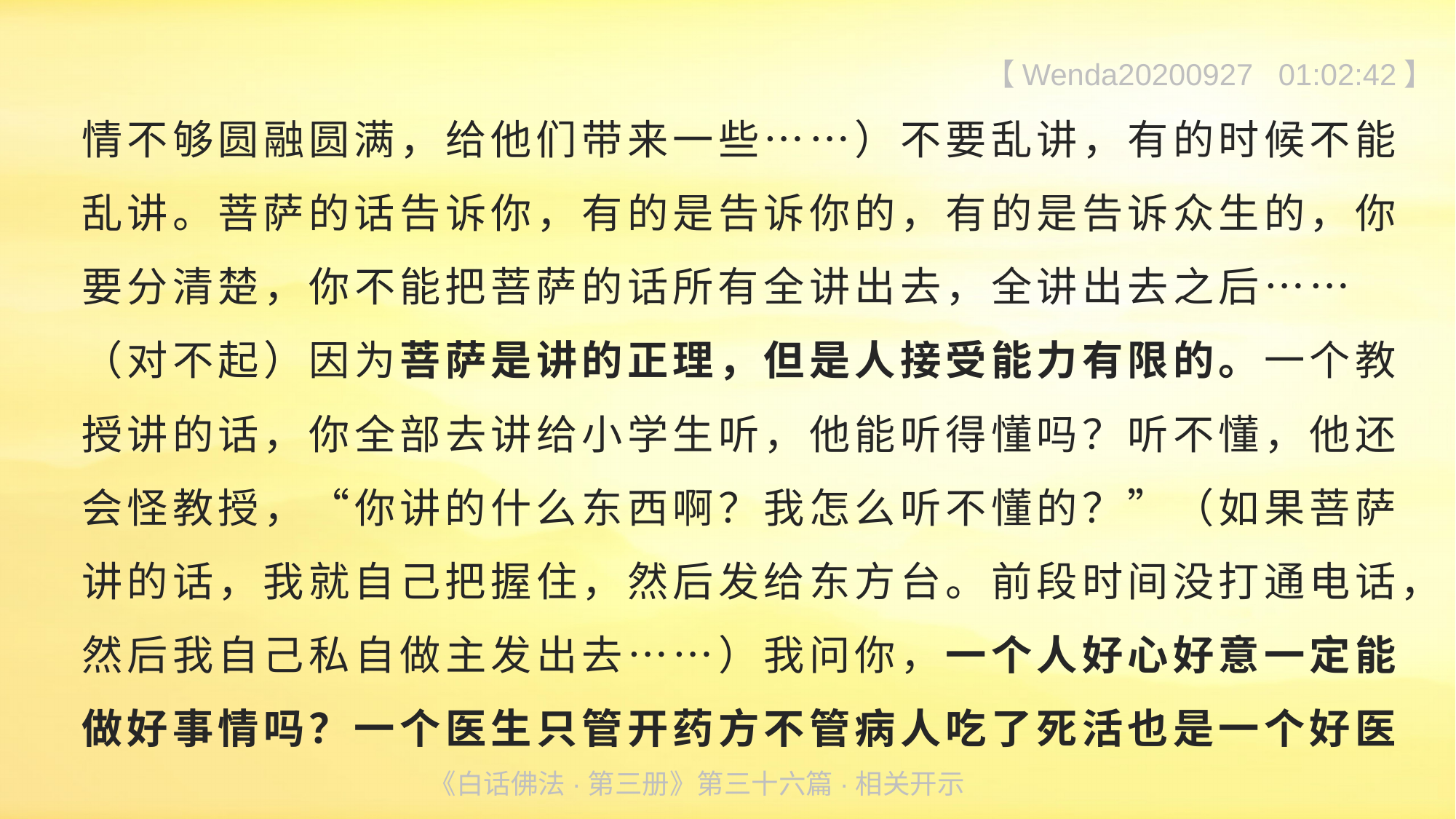

【Wenda20200927   01:02:42】
情不够圆融圆满，给他们带来一些……）不要乱讲，有的时候不能乱讲。菩萨的话告诉你，有的是告诉你的，有的是告诉众生的，你要分清楚，你不能把菩萨的话所有全讲出去，全讲出去之后……（对不起）因为菩萨是讲的正理，但是人接受能力有限的。一个教授讲的话，你全部去讲给小学生听，他能听得懂吗？听不懂，他还会怪教授，“你讲的什么东西啊？我怎么听不懂的？”（如果菩萨讲的话，我就自己把握住，然后发给东方台。前段时间没打通电话，然后我自己私自做主发出去……）我问你，一个人好心好意一定能做好事情吗？一个医生只管开药方不管病人吃了死活也是一个好医
《白话佛法·第三册》第三十六篇·相关开示